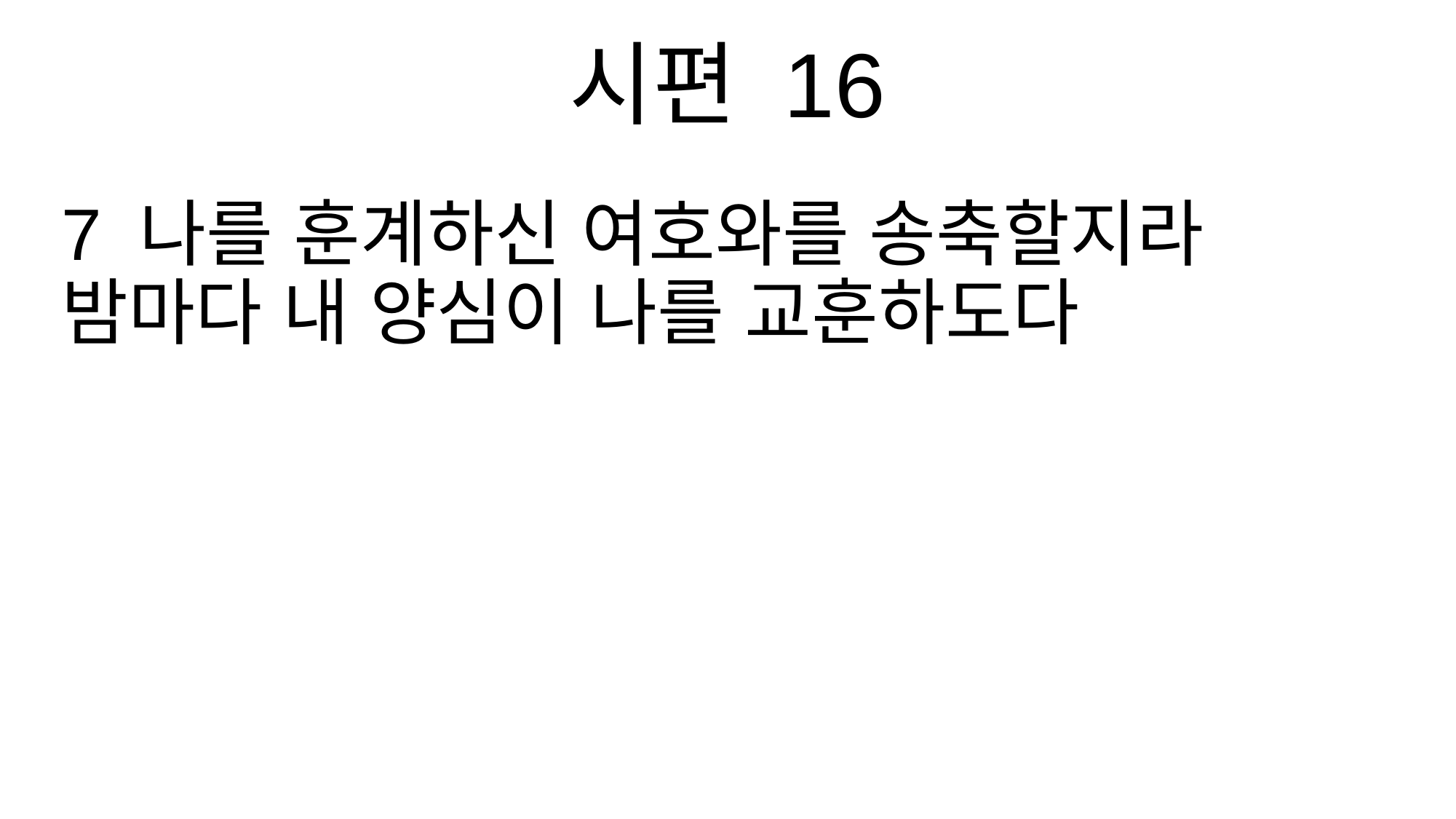

시편 16
7 나를 훈계하신 여호와를 송축할지라 밤마다 내 양심이 나를 교훈하도다